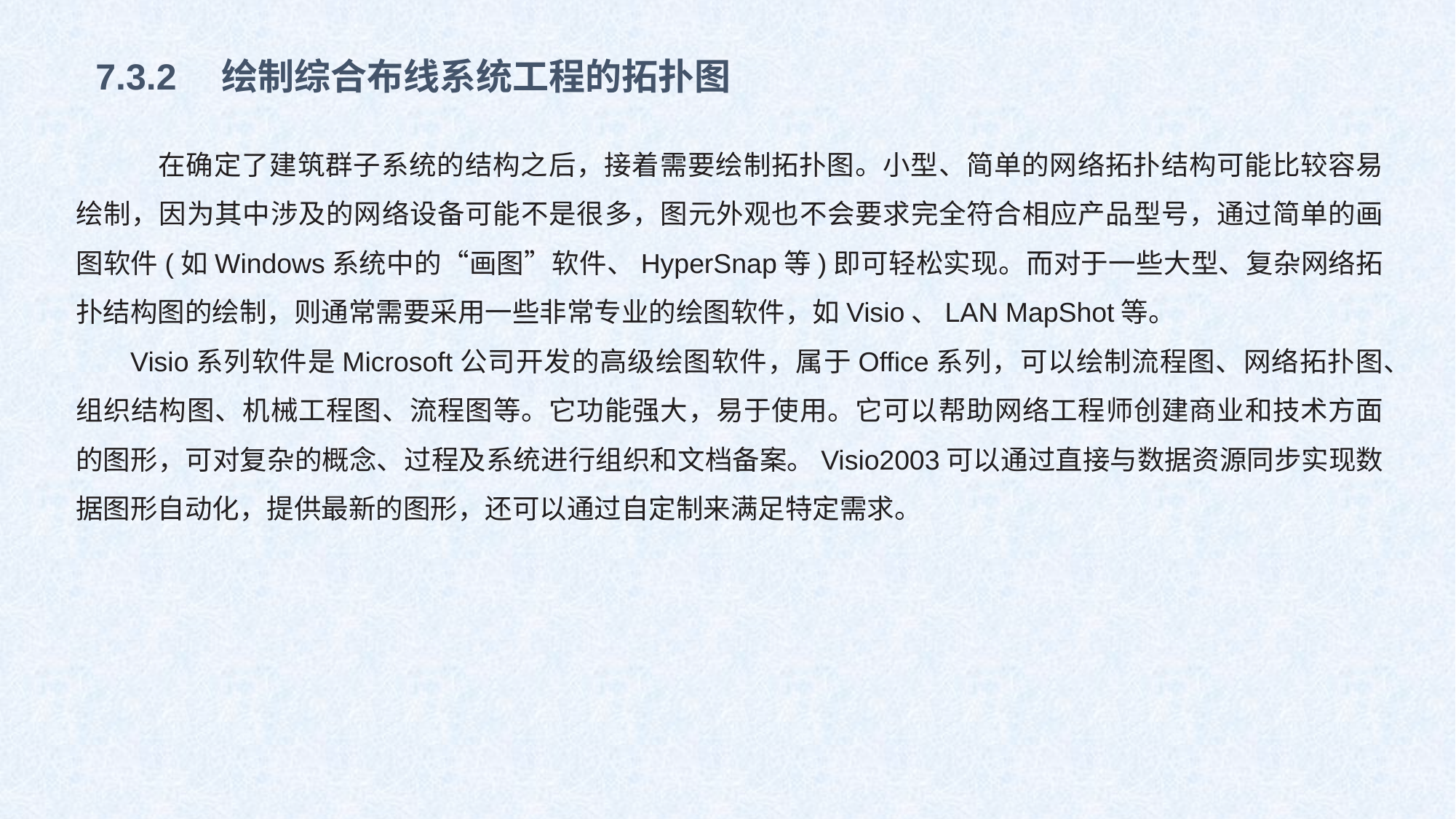

7.3.2　绘制综合布线系统工程的拓扑图
　在确定了建筑群子系统的结构之后，接着需要绘制拓扑图。小型、简单的网络拓扑结构可能比较容易绘制，因为其中涉及的网络设备可能不是很多，图元外观也不会要求完全符合相应产品型号，通过简单的画图软件(如Windows系统中的“画图”软件、HyperSnap等)即可轻松实现。而对于一些大型、复杂网络拓扑结构图的绘制，则通常需要采用一些非常专业的绘图软件，如Visio、LAN MapShot等。
Visio系列软件是Microsoft公司开发的高级绘图软件，属于Office系列，可以绘制流程图、网络拓扑图、组织结构图、机械工程图、流程图等。它功能强大，易于使用。它可以帮助网络工程师创建商业和技术方面的图形，可对复杂的概念、过程及系统进行组织和文档备案。Visio2003可以通过直接与数据资源同步实现数据图形自动化，提供最新的图形，还可以通过自定制来满足特定需求。